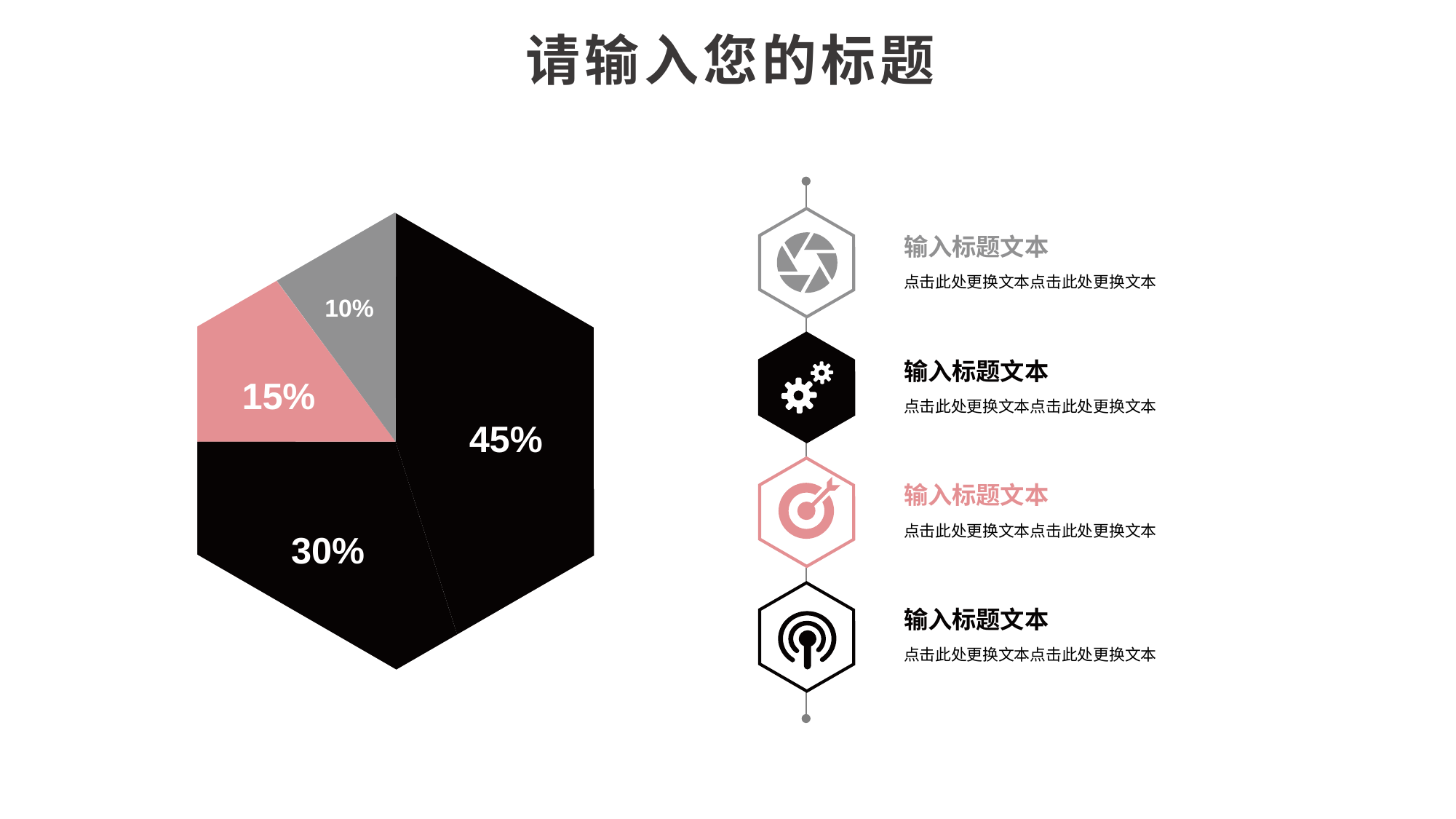

请输入您的标题

输入标题文本
点击此处更换文本点击此处更换文本

10%

输入标题文本
点击此处更换文本点击此处更换文本

15%
45%

输入标题文本
点击此处更换文本点击此处更换文本
30%

输入标题文本
点击此处更换文本点击此处更换文本